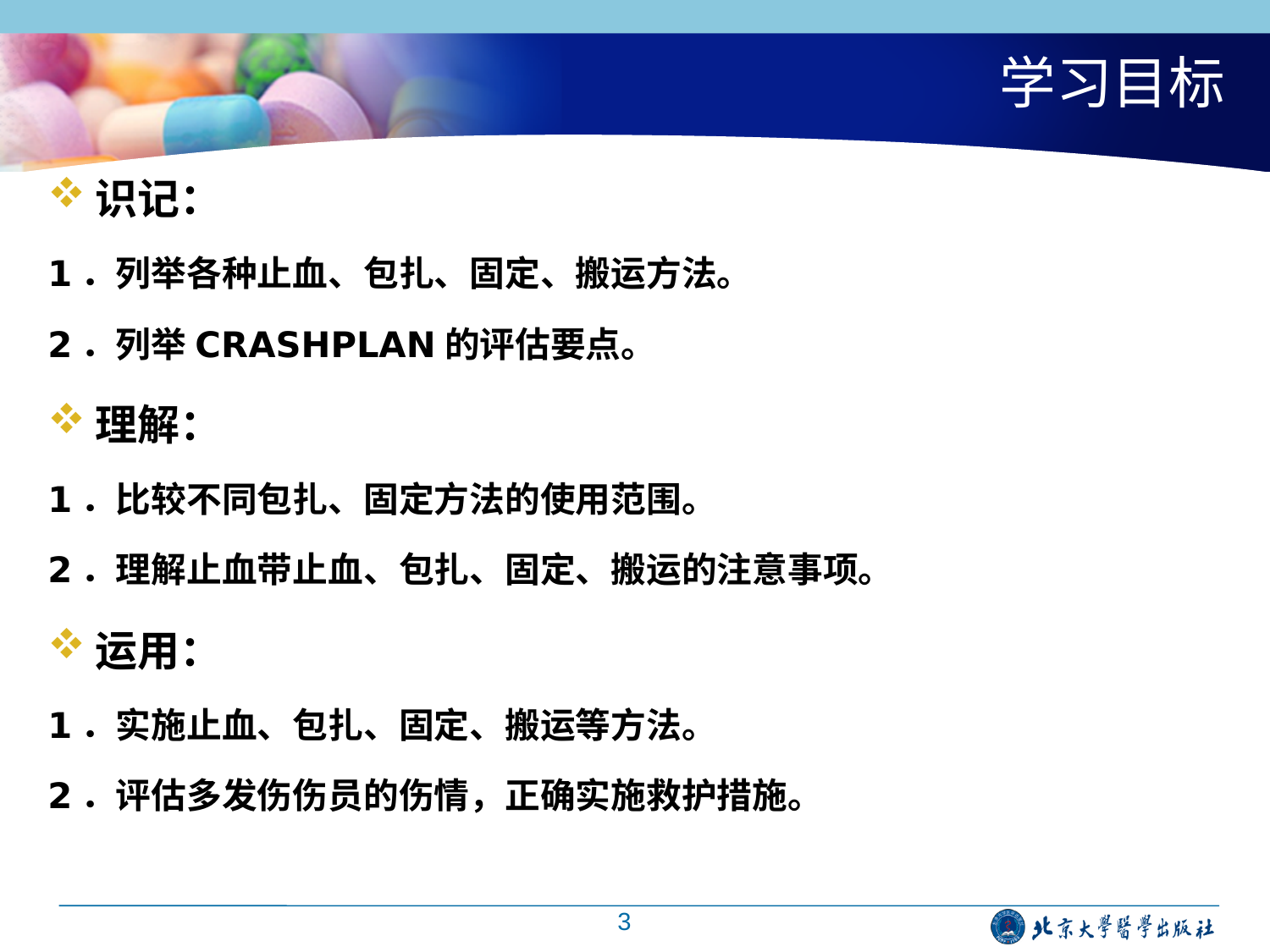

# 学习目标
识记：
1．列举各种止血、包扎、固定、搬运方法。
2．列举CRASHPLAN的评估要点。
理解：
1．比较不同包扎、固定方法的使用范围。
2．理解止血带止血、包扎、固定、搬运的注意事项。
运用：
1．实施止血、包扎、固定、搬运等方法。
2．评估多发伤伤员的伤情，正确实施救护措施。

3